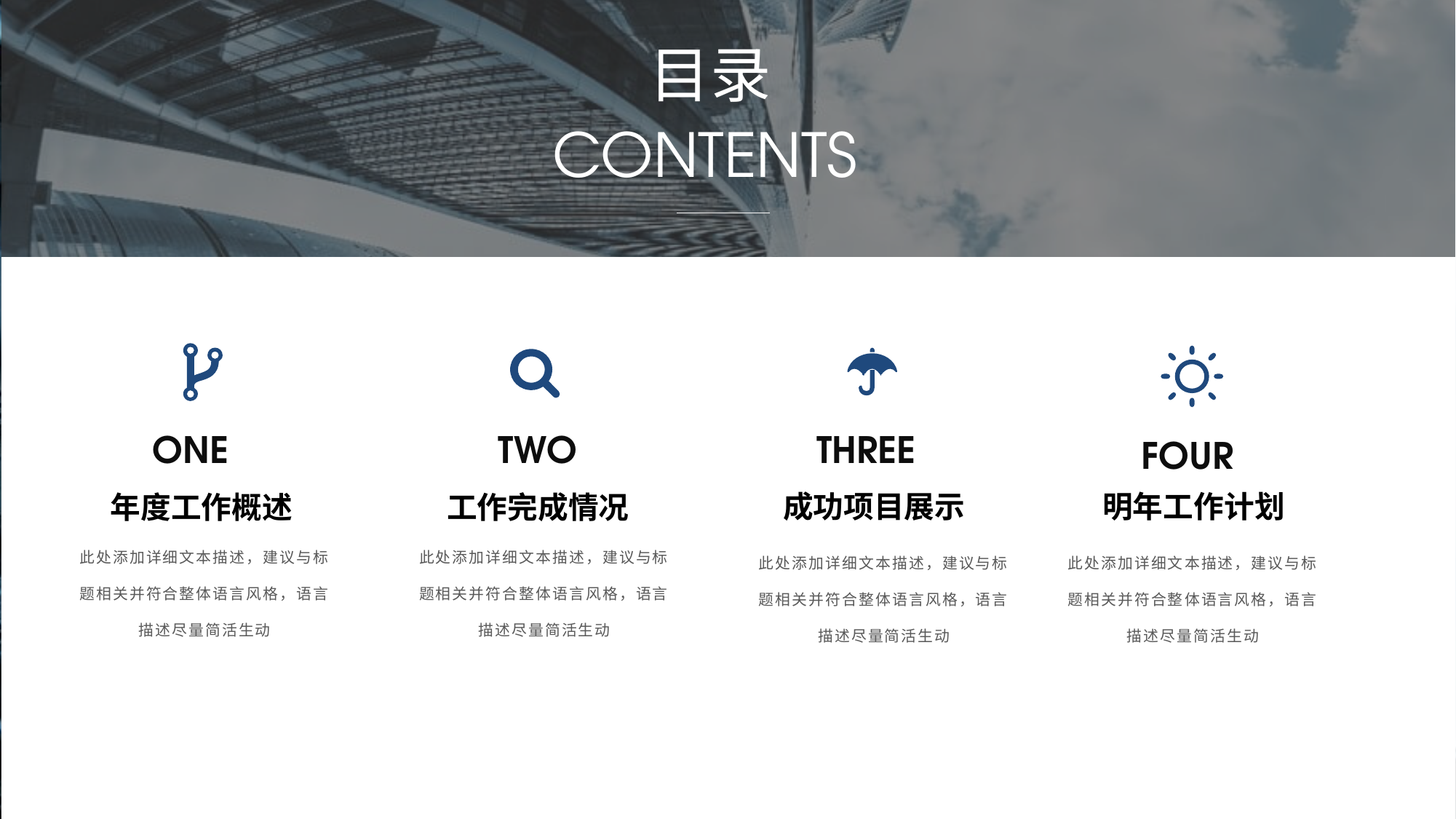

目录
CONTENTS

THREE
ONE
TWO
FOUR
明年工作计划
成功项目展示
年度工作概述
工作完成情况
此处添加详细文本描述，建议与标题相关并符合整体语言风格，语言描述尽量简活生动
此处添加详细文本描述，建议与标题相关并符合整体语言风格，语言描述尽量简活生动
此处添加详细文本描述，建议与标题相关并符合整体语言风格，语言描述尽量简活生动
此处添加详细文本描述，建议与标题相关并符合整体语言风格，语言描述尽量简活生动